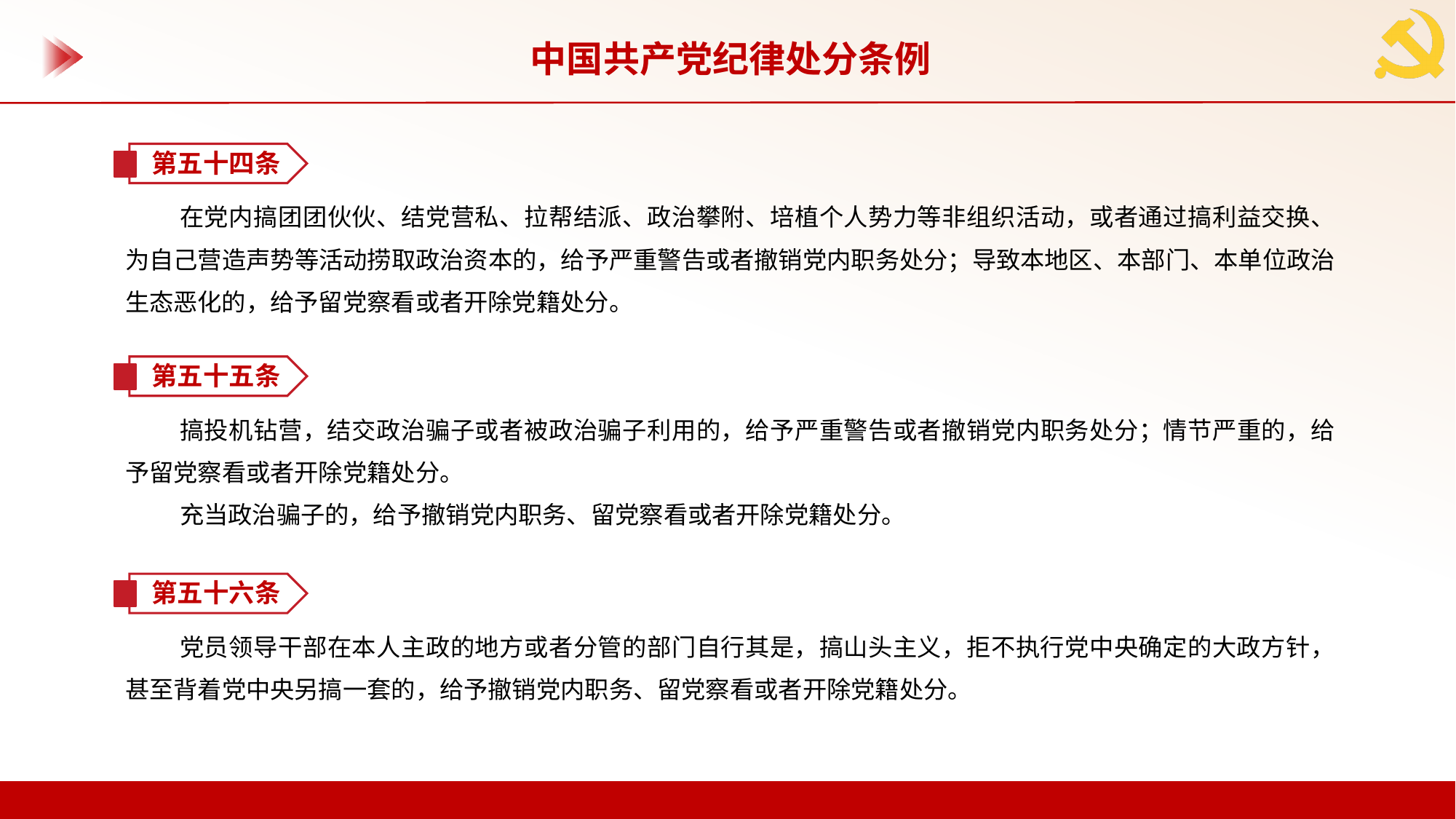

中国共产党纪律处分条例
第五十四条

在党内搞团团伙伙、结党营私、拉帮结派、政治攀附、培植个人势力等非组织活动，或者通过搞利益交换、为自己营造声势等活动捞取政治资本的，给予严重警告或者撤销党内职务处分；导致本地区、本部门、本单位政治生态恶化的，给予留党察看或者开除党籍处分。
第五十五条

搞投机钻营，结交政治骗子或者被政治骗子利用的，给予严重警告或者撤销党内职务处分；情节严重的，给予留党察看或者开除党籍处分。
充当政治骗子的，给予撤销党内职务、留党察看或者开除党籍处分。
第五十六条

党员领导干部在本人主政的地方或者分管的部门自行其是，搞山头主义，拒不执行党中央确定的大政方针，甚至背着党中央另搞一套的，给予撤销党内职务、留党察看或者开除党籍处分。